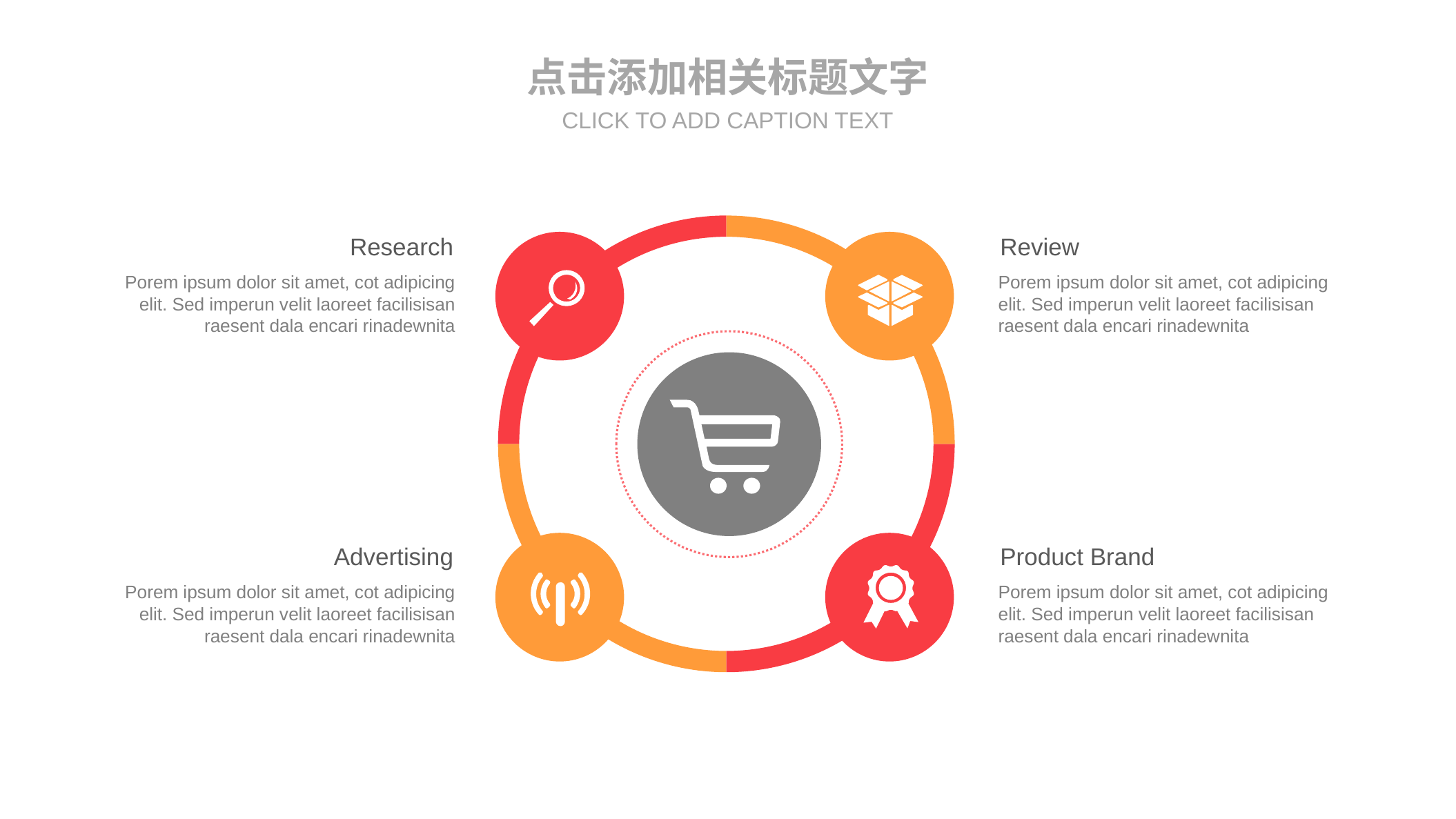

点击添加相关标题文字
CLICK TO ADD CAPTION TEXT

Research
Porem ipsum dolor sit amet, cot adipicing elit. Sed imperun velit laoreet facilisisan raesent dala encari rinadewnita
Review
Porem ipsum dolor sit amet, cot adipicing elit. Sed imperun velit laoreet facilisisan raesent dala encari rinadewnita

Advertising
Porem ipsum dolor sit amet, cot adipicing elit. Sed imperun velit laoreet facilisisan raesent dala encari rinadewnita
Product Brand
Porem ipsum dolor sit amet, cot adipicing elit. Sed imperun velit laoreet facilisisan raesent dala encari rinadewnita